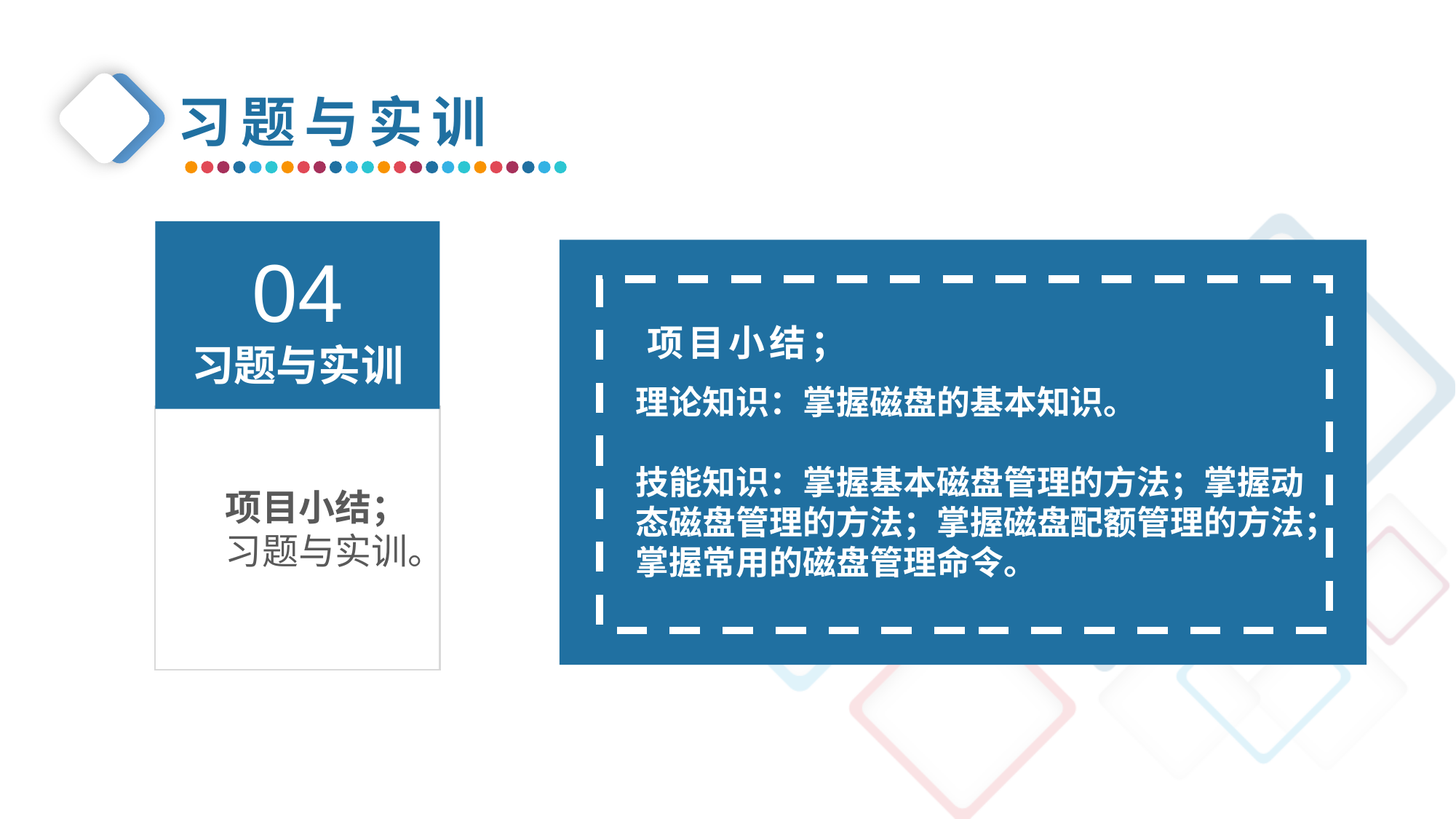

习题与实训

04
习题与实训

项目小结；
理论知识：掌握磁盘的基本知识。

技能知识：掌握基本磁盘管理的方法；掌握动态磁盘管理的方法；掌握磁盘配额管理的方法；掌握常用的磁盘管理命令。

项目小结；
习题与实训。